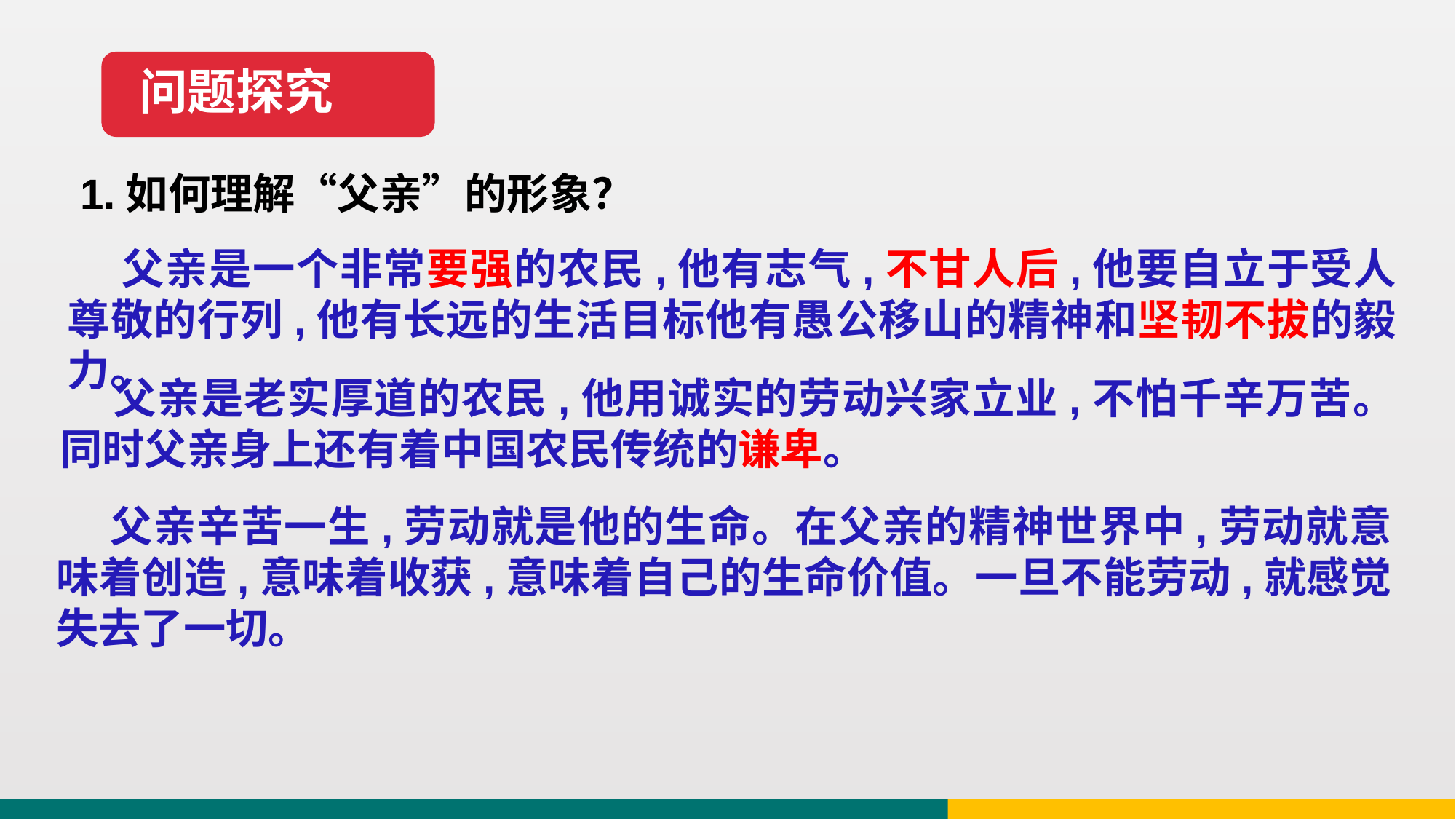

问题探究
  1.如何理解“父亲”的形象？
    父亲是一个非常要强的农民,他有志气,不甘人后,他要自立于受人尊敬的行列,他有长远的生活目标他有愚公移山的精神和坚韧不拔的毅力。
    父亲是老实厚道的农民,他用诚实的劳动兴家立业,不怕千辛万苦。同时父亲身上还有着中国农民传统的谦卑。
    父亲辛苦一生,劳动就是他的生命。在父亲的精神世界中,劳动就意味着创造,意味着收获,意味着自己的生命价值。一旦不能劳动,就感觉失去了一切。